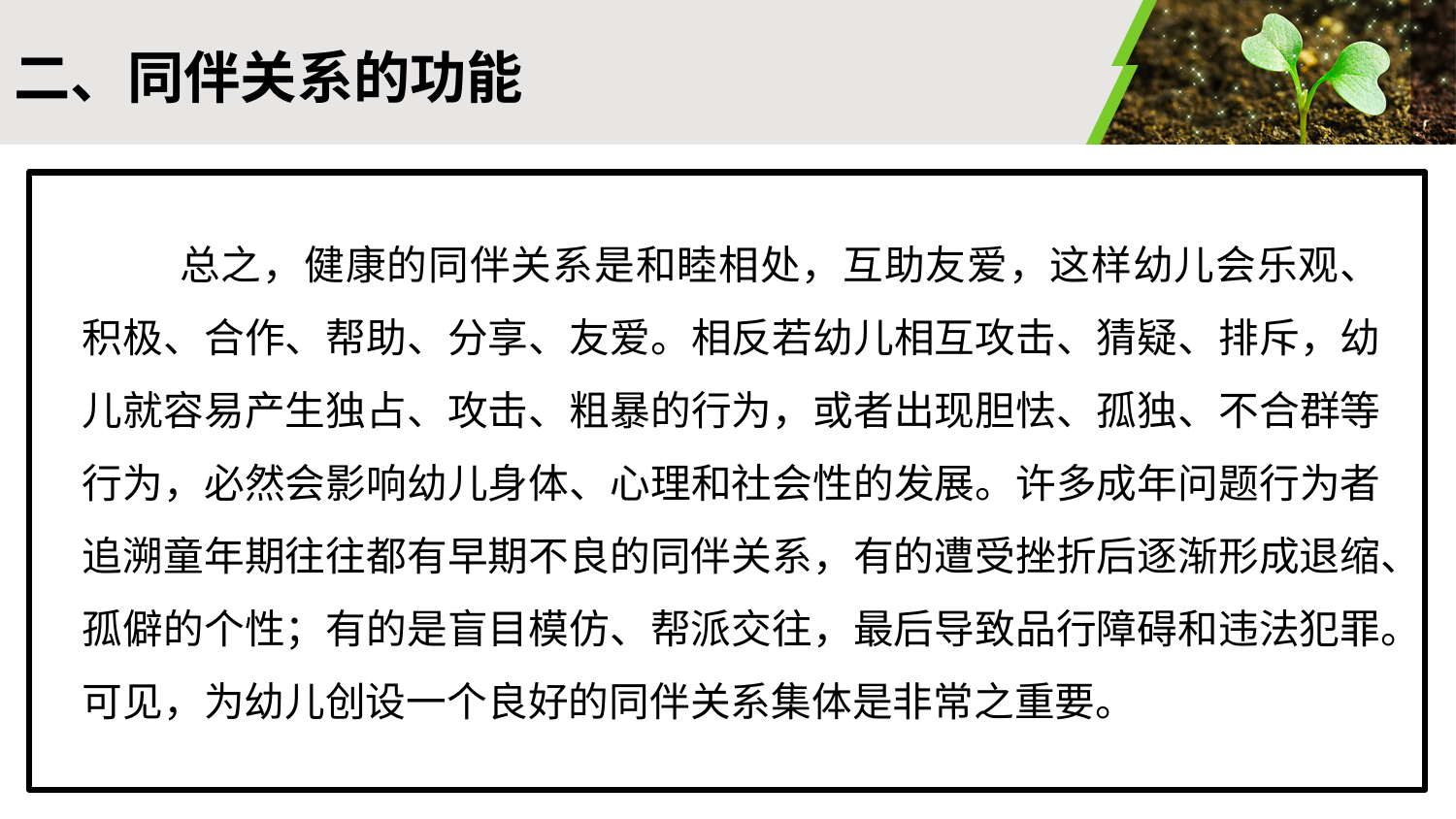

#
二、同伴关系的功能

总之，健康的同伴关系是和睦相处，互助友爱，这样幼儿会乐观、积极、合作、帮助、分享、友爱。相反若幼儿相互攻击、猜疑、排斥，幼儿就容易产生独占、攻击、粗暴的行为，或者出现胆怯、孤独、不合群等行为，必然会影响幼儿身体、心理和社会性的发展。许多成年问题行为者追溯童年期往往都有早期不良的同伴关系，有的遭受挫折后逐渐形成退缩、孤僻的个性；有的是盲目模仿、帮派交往，最后导致品行障碍和违法犯罪。可见，为幼儿创设一个良好的同伴关系集体是非常之重要。